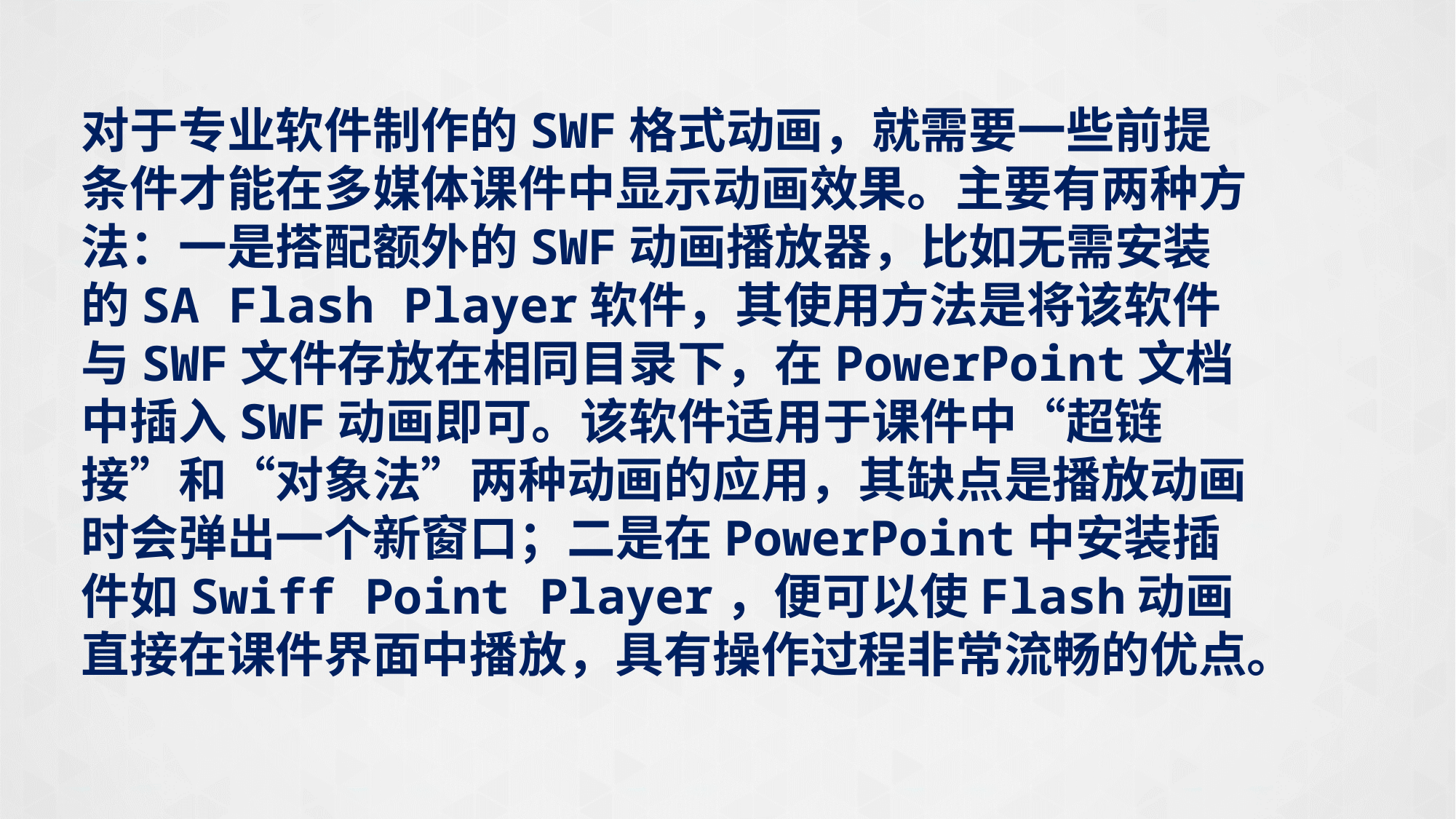

对于专业软件制作的SWF格式动画，就需要一些前提条件才能在多媒体课件中显示动画效果。主要有两种方法：一是搭配额外的SWF动画播放器，比如无需安装的SA Flash Player软件，其使用方法是将该软件与SWF文件存放在相同目录下，在PowerPoint文档中插入SWF动画即可。该软件适用于课件中“超链接”和“对象法”两种动画的应用，其缺点是播放动画时会弹出一个新窗口；二是在PowerPoint中安装插件如Swiff Point Player，便可以使Flash动画直接在课件界面中播放，具有操作过程非常流畅的优点。